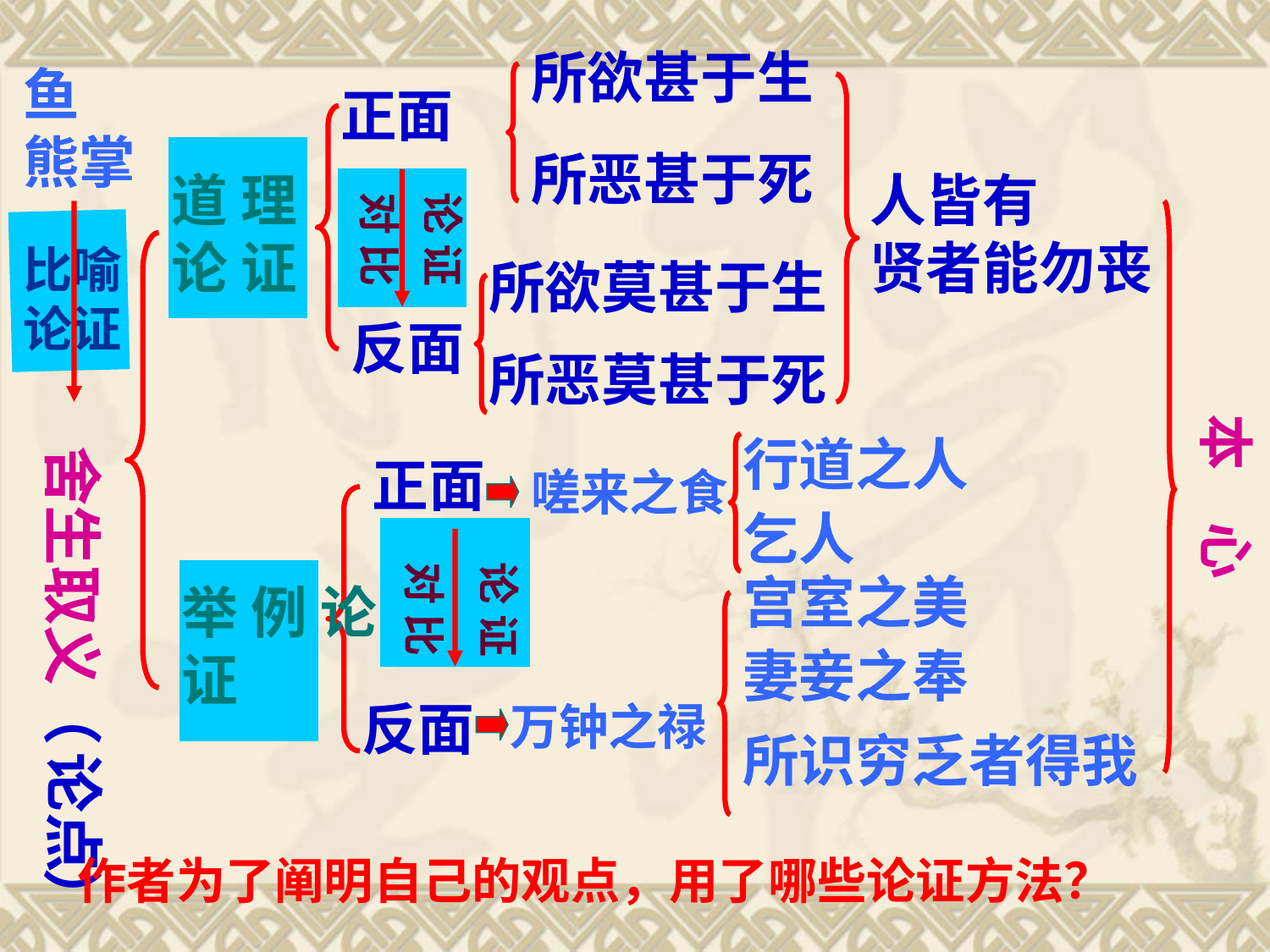

所欲甚于生
鱼  熊掌

正面

所恶甚于死
道 理 论 证
人皆有            贤者能勿丧

对 比
论 证

比喻论证

所欲莫甚于生

反面
所恶莫甚于死

本    心
行道之人
舍生取义（         ）

正面
嗟来之食

乞人

对 比
论 证

宫室之美
举 例 论 证

妻妾之奉
反面
万钟之禄

所识穷乏者得我

论点
    作者为了阐明自己的观点，用了哪些论证方法？